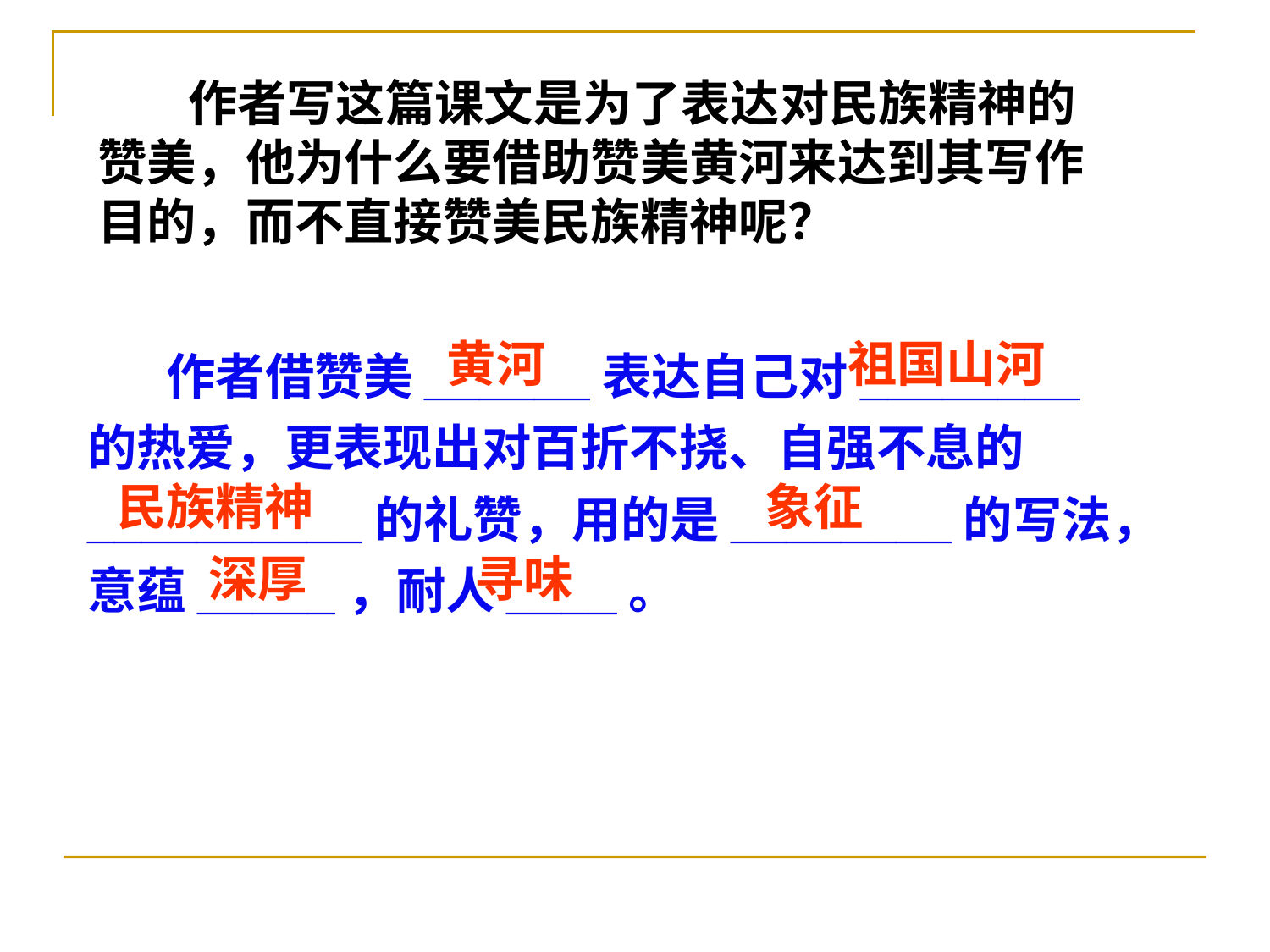

作者写这篇课文是为了表达对民族精神的赞美，他为什么要借助赞美黄河来达到其写作目的，而不直接赞美民族精神呢？
      作者借赞美______表达自己对________的热爱，更表现出对百折不挠、自强不息的__________的礼赞，用的是________的写法，意蕴_____，耐人____。
黄河
祖国山河
民族精神
象征
深厚
寻味